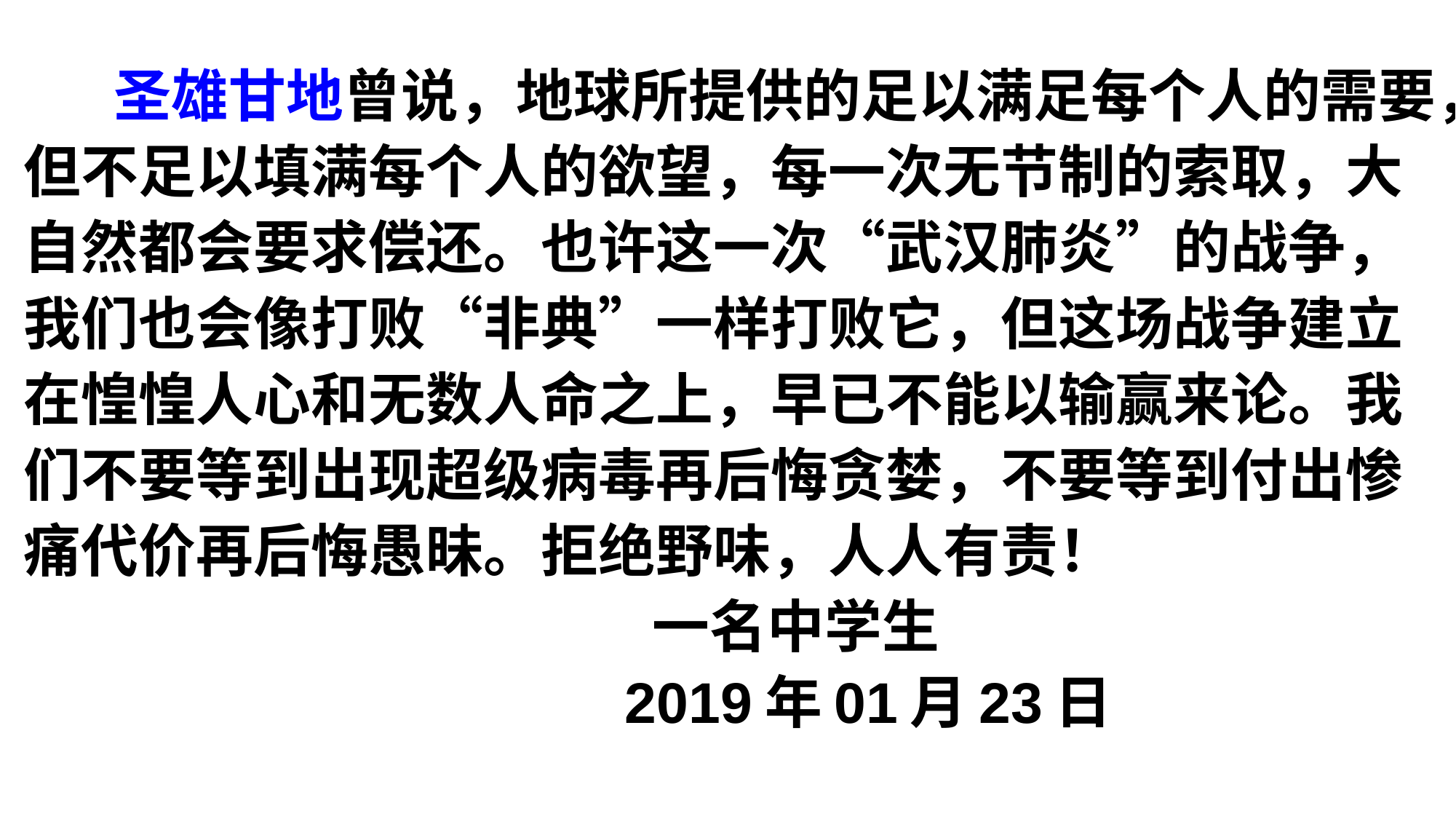

圣雄甘地曾说，地球所提供的足以满足每个人的需要，但不足以填满每个人的欲望，每一次无节制的索取，大自然都会要求偿还。也许这一次“武汉肺炎”的战争，我们也会像打败“非典”一样打败它，但这场战争建立在惶惶人心和无数人命之上，早已不能以输赢来论。我们不要等到出现超级病毒再后悔贪婪，不要等到付出惨痛代价再后悔愚昧。拒绝野味，人人有责！
                                                一名中学生
                                             2019年01月23日